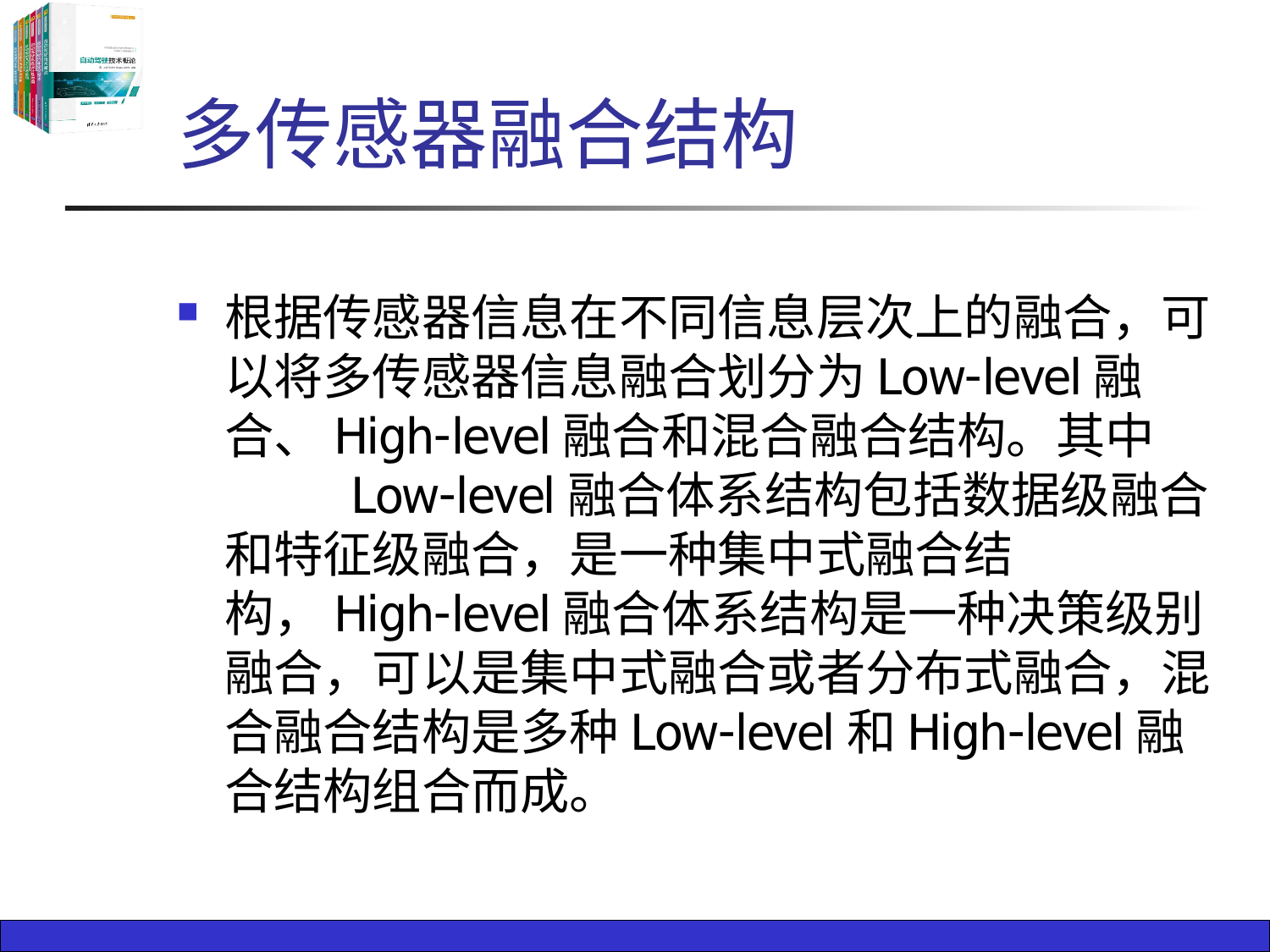

# 多传感器融合结构
根据传感器信息在不同信息层次上的融合，可以将多传感器信息融合划分为Low-level融合、High-level融合和混合融合结构。其中	Low-level融合体系结构包括数据级融合和特征级融合，是一种集中式融合结构，High-level融合体系结构是一种决策级别融合，可以是集中式融合或者分布式融合，混合融合结构是多种Low-level和High-level融合结构组合而成。